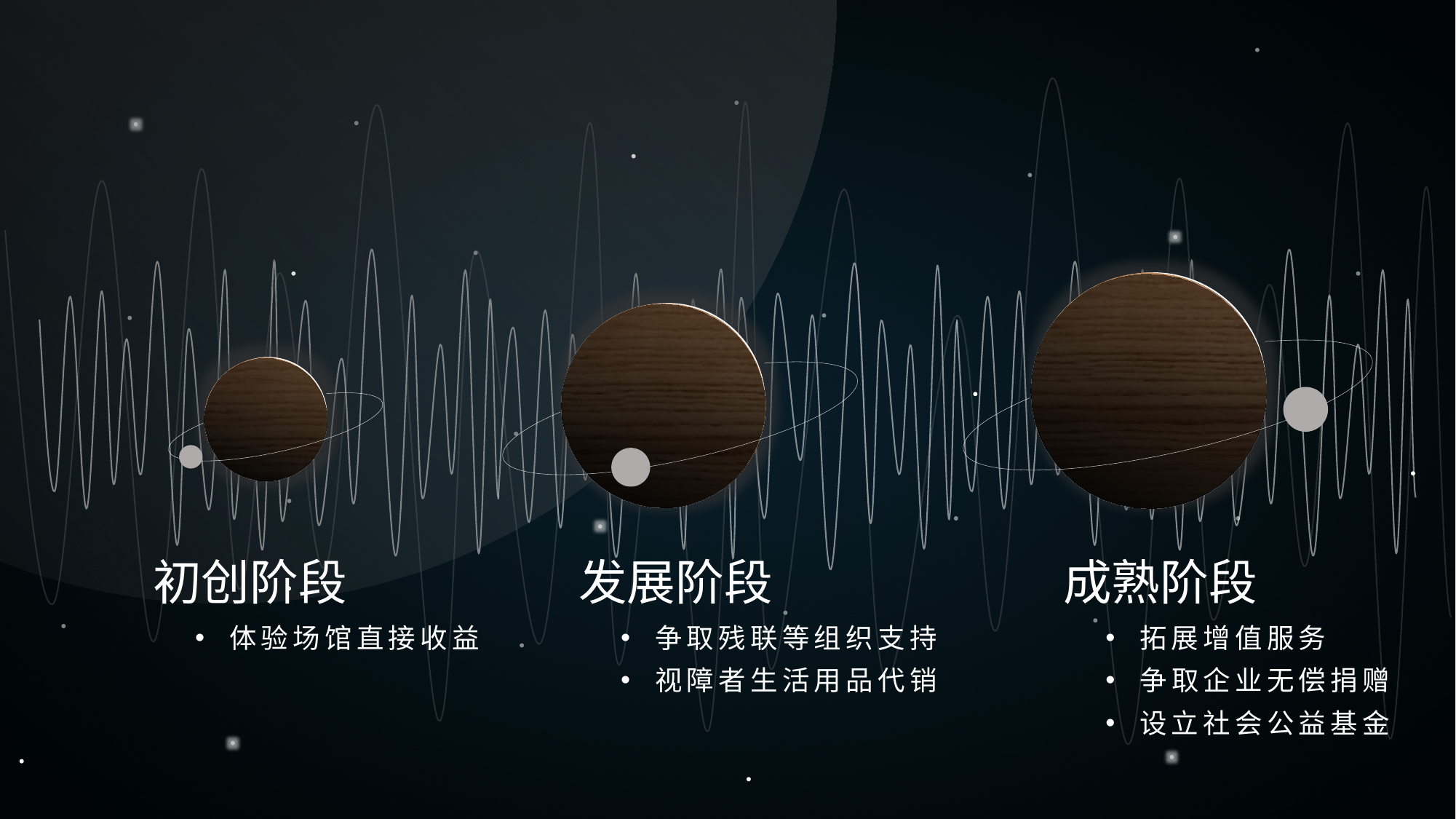

初创阶段
体验场馆直接收益
    发展阶段
争取残联等组织支持
视障者生活用品代销
    成熟阶段
拓展增值服务
争取企业无偿捐赠
设立社会公益基金